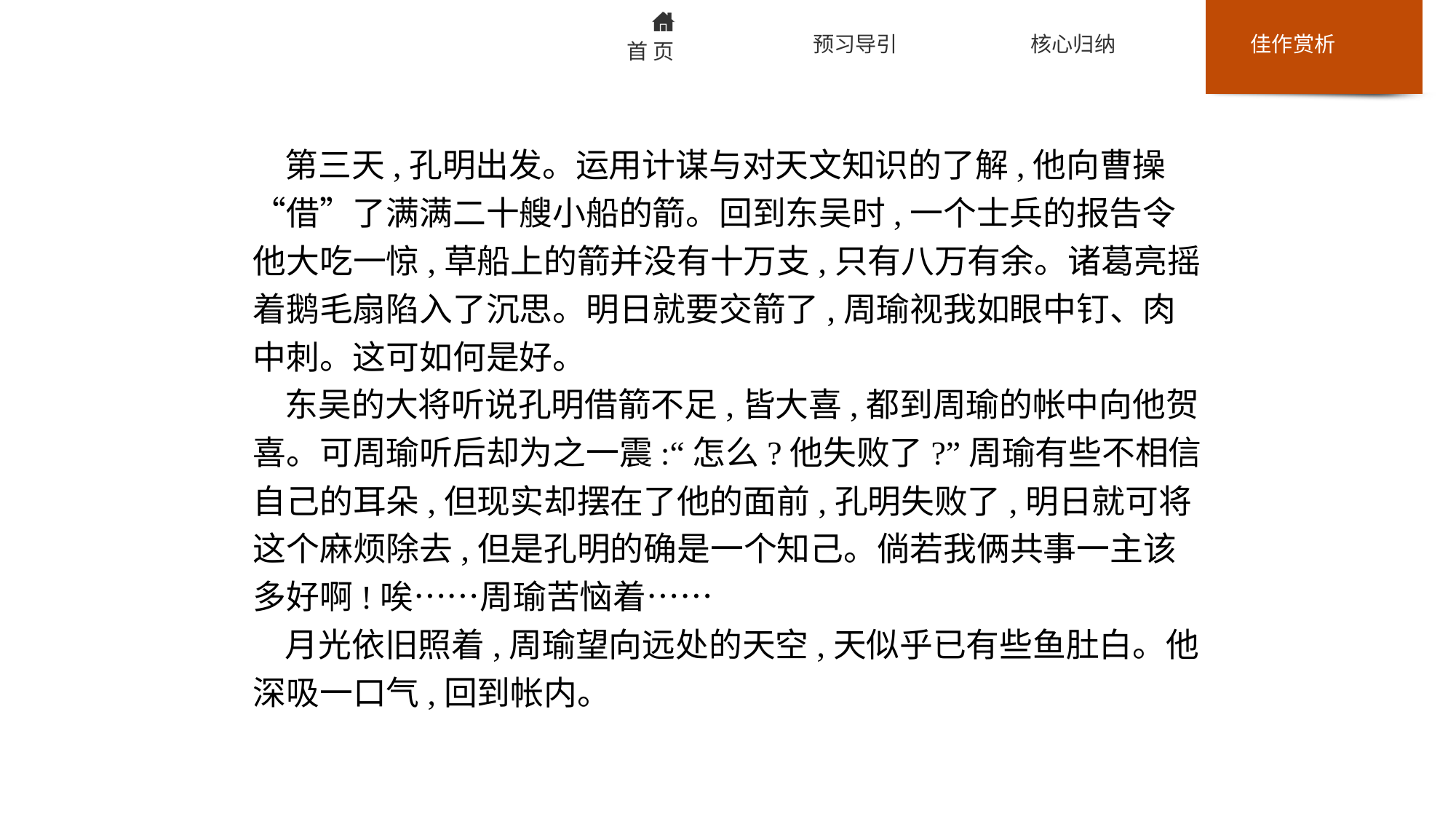

第三天,孔明出发。运用计谋与对天文知识的了解,他向曹操“借”了满满二十艘小船的箭。回到东吴时,一个士兵的报告令他大吃一惊,草船上的箭并没有十万支,只有八万有余。诸葛亮摇着鹅毛扇陷入了沉思。明日就要交箭了,周瑜视我如眼中钉、肉中刺。这可如何是好。
东吴的大将听说孔明借箭不足,皆大喜,都到周瑜的帐中向他贺喜。可周瑜听后却为之一震:“怎么?他失败了?”周瑜有些不相信自己的耳朵,但现实却摆在了他的面前,孔明失败了,明日就可将这个麻烦除去,但是孔明的确是一个知己。倘若我俩共事一主该多好啊!唉……周瑜苦恼着……
月光依旧照着,周瑜望向远处的天空,天似乎已有些鱼肚白。他深吸一口气,回到帐内。